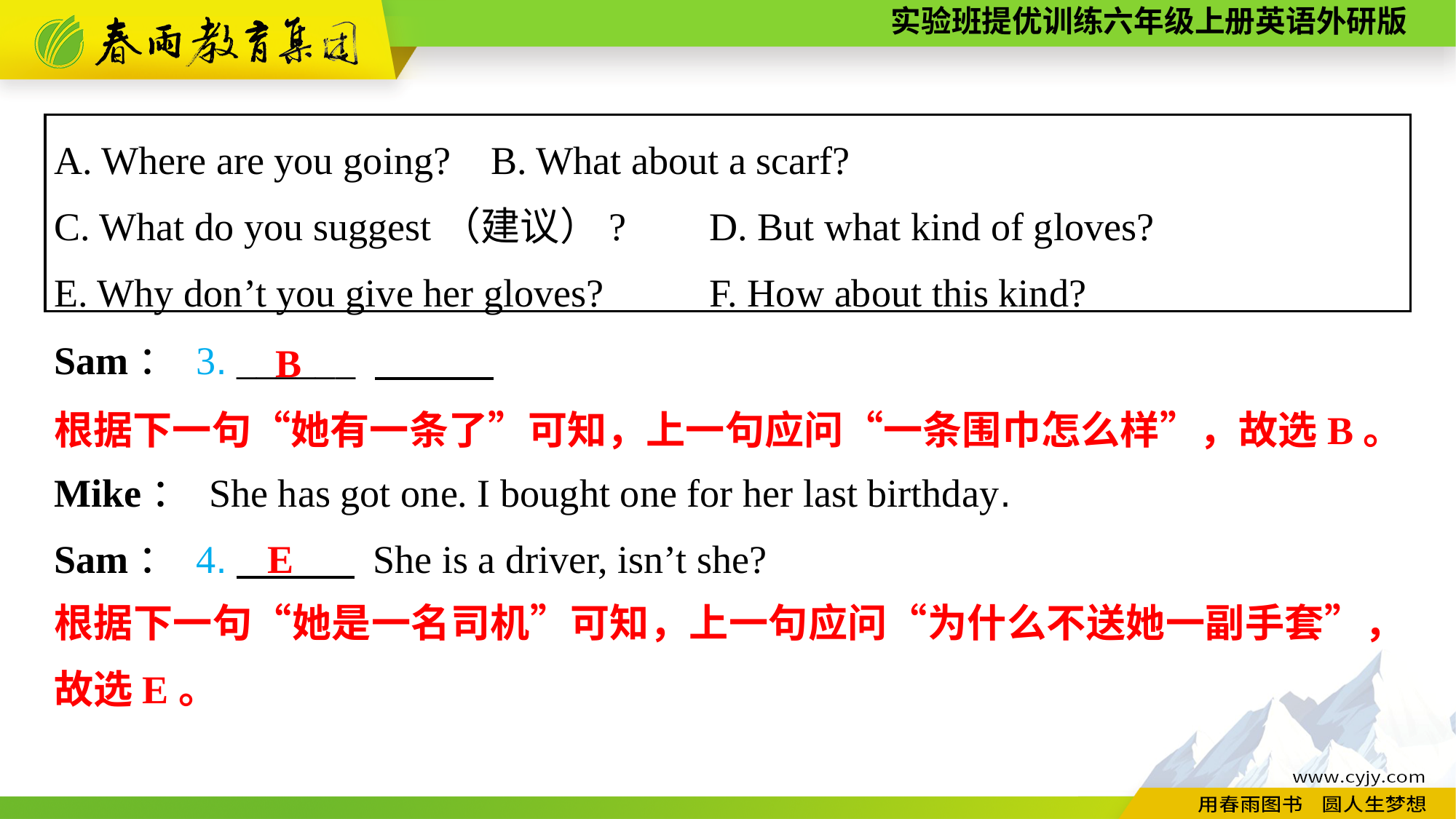

A. Where are you going?	B. What about a scarf?
C. What do you suggest（建议）?	D. But what kind of gloves?
E. Why don’t you give her gloves?	F. How about this kind?

Sam： 3. ______
Mike： She has got one. I bought one for her last birthday.
Sam： 4.　　　 She is a driver, isn’t she?
B
根据下一句“她有一条了”可知，上一句应问“一条围巾怎么样”，故选B。
E
根据下一句“她是一名司机”可知，上一句应问“为什么不送她一副手套”，故选E。